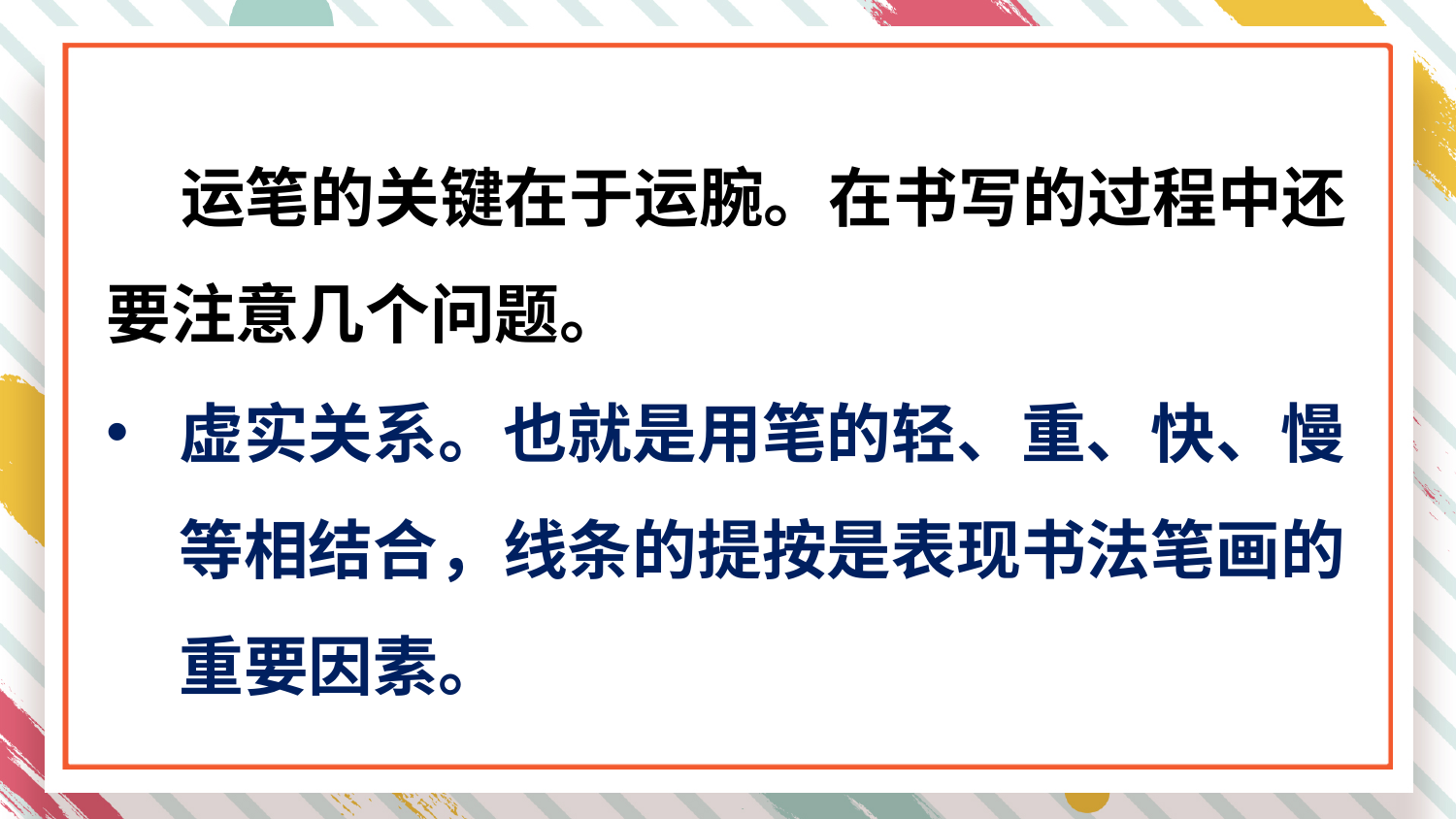

运笔的关键在于运腕。在书写的过程中还要注意几个问题。
虚实关系。也就是用笔的轻、重、快、慢等相结合，线条的提按是表现书法笔画的重要因素。